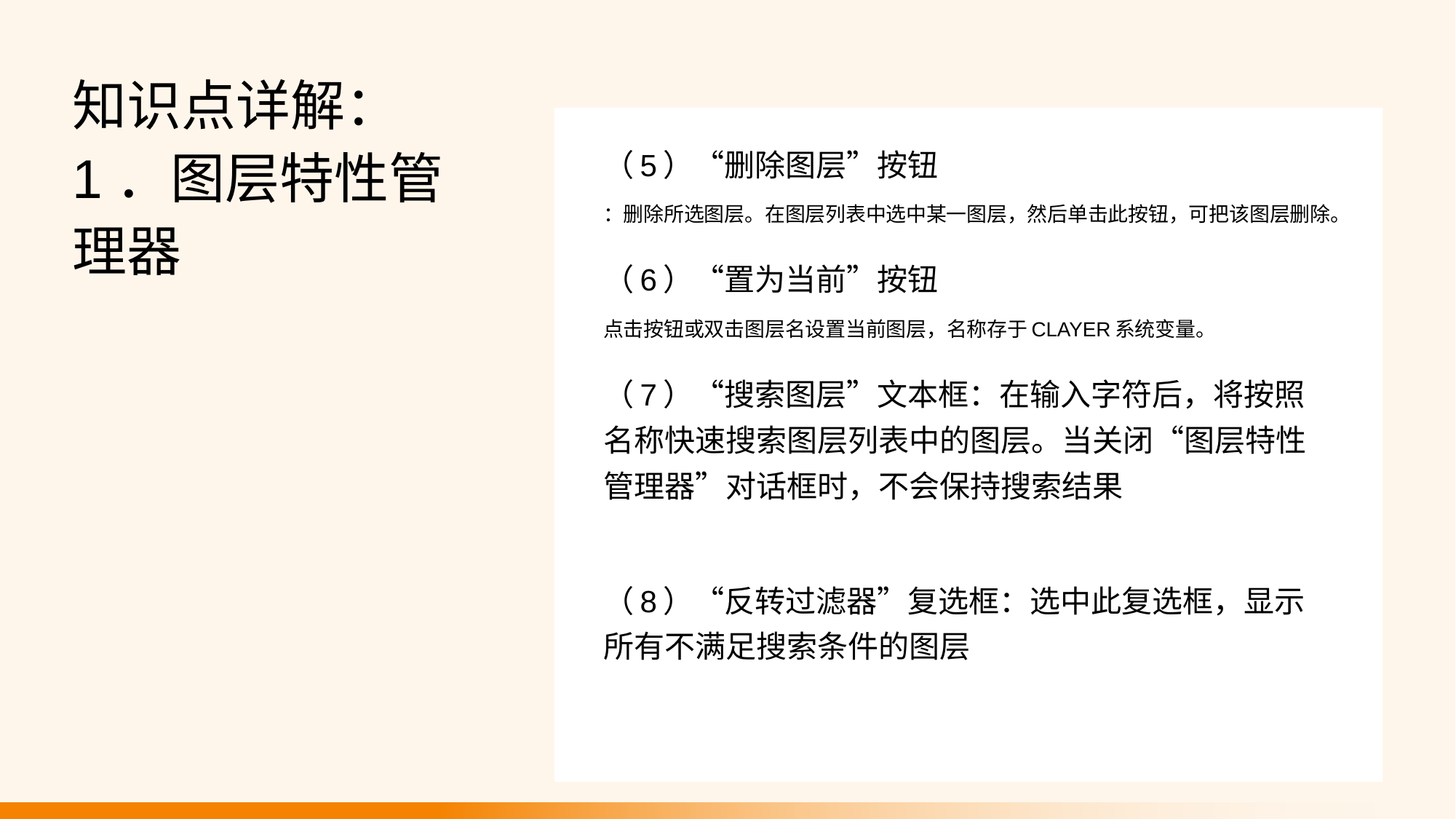

知识点详解：1．图层特性管理器

（5）“删除图层”按钮
：删除所选图层。在图层列表中选中某一图层，然后单击此按钮，可把该图层删除。
（6）“置为当前”按钮
点击按钮或双击图层名设置当前图层，名称存于CLAYER系统变量。
（7）“搜索图层”文本框：在输入字符后，将按照名称快速搜索图层列表中的图层。当关闭“图层特性管理器”对话框时，不会保持搜索结果

（8）“反转过滤器”复选框：选中此复选框，显示所有不满足搜索条件的图层